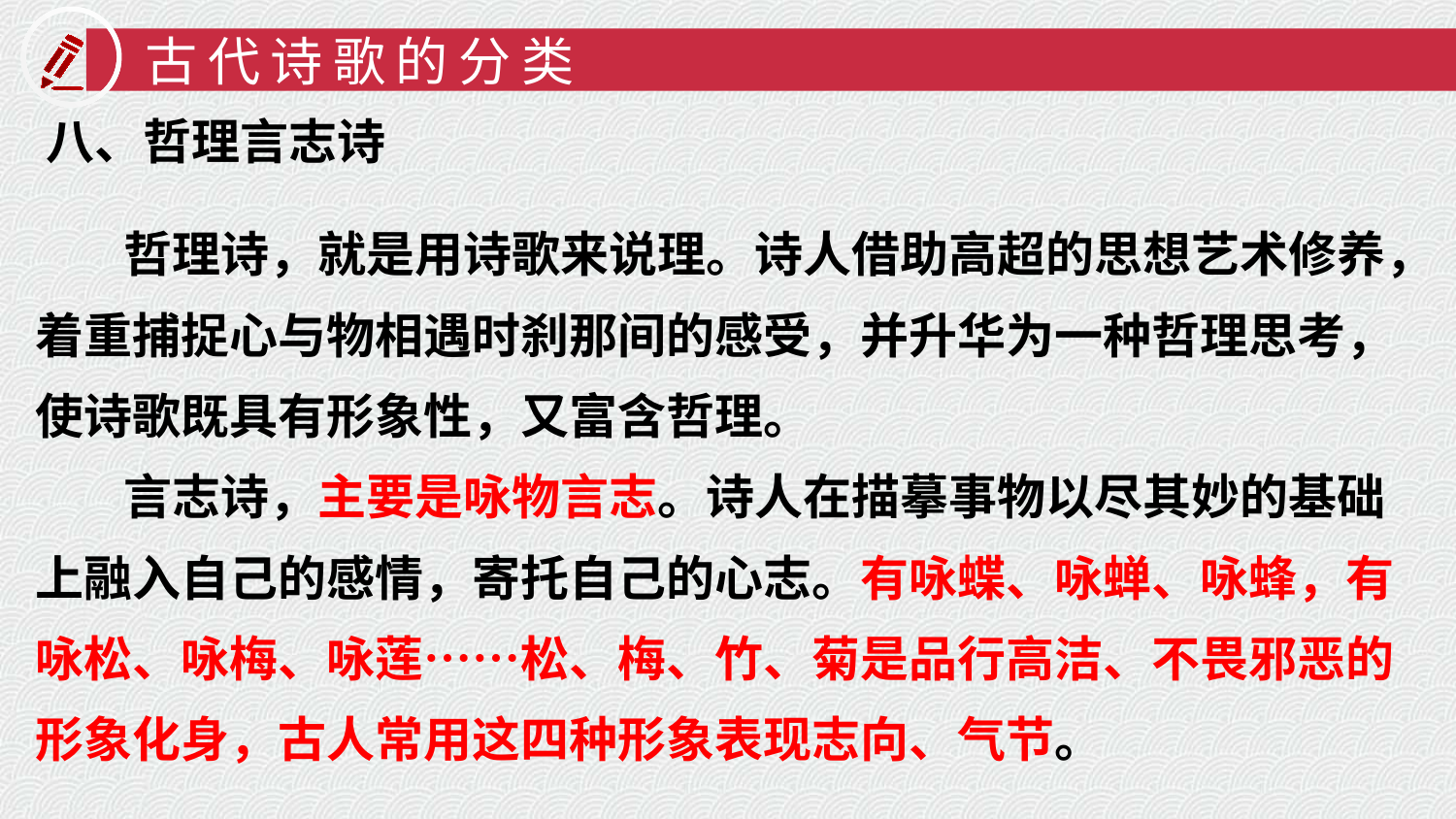

古代诗歌的分类

八、哲理言志诗
       哲理诗，就是用诗歌来说理。诗人借助高超的思想艺术修养，着重捕捉心与物相遇时刹那间的感受，并升华为一种哲理思考，使诗歌既具有形象性，又富含哲理。
       言志诗，主要是咏物言志。诗人在描摹事物以尽其妙的基础上融入自己的感情，寄托自己的心志。有咏蝶、咏蝉、咏蜂，有咏松、咏梅、咏莲……松、梅、竹、菊是品行高洁、不畏邪恶的形象化身，古人常用这四种形象表现志向、气节。